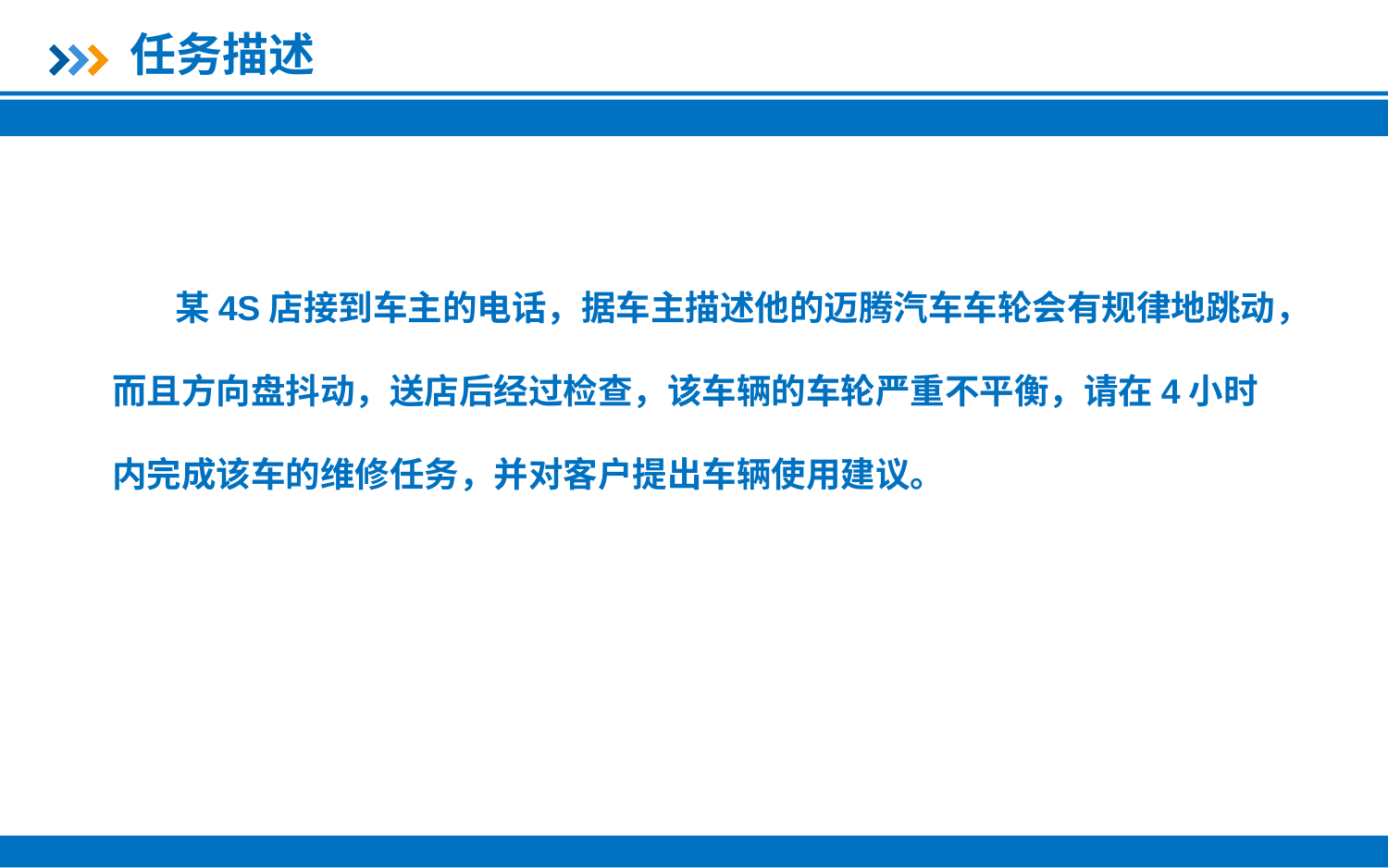

任务描述
       某4S店接到车主的电话，据车主描述他的迈腾汽车车轮会有规律地跳动，而且方向盘抖动，送店后经过检查，该车辆的车轮严重不平衡，请在4小时内完成该车的维修任务，并对客户提出车辆使用建议。